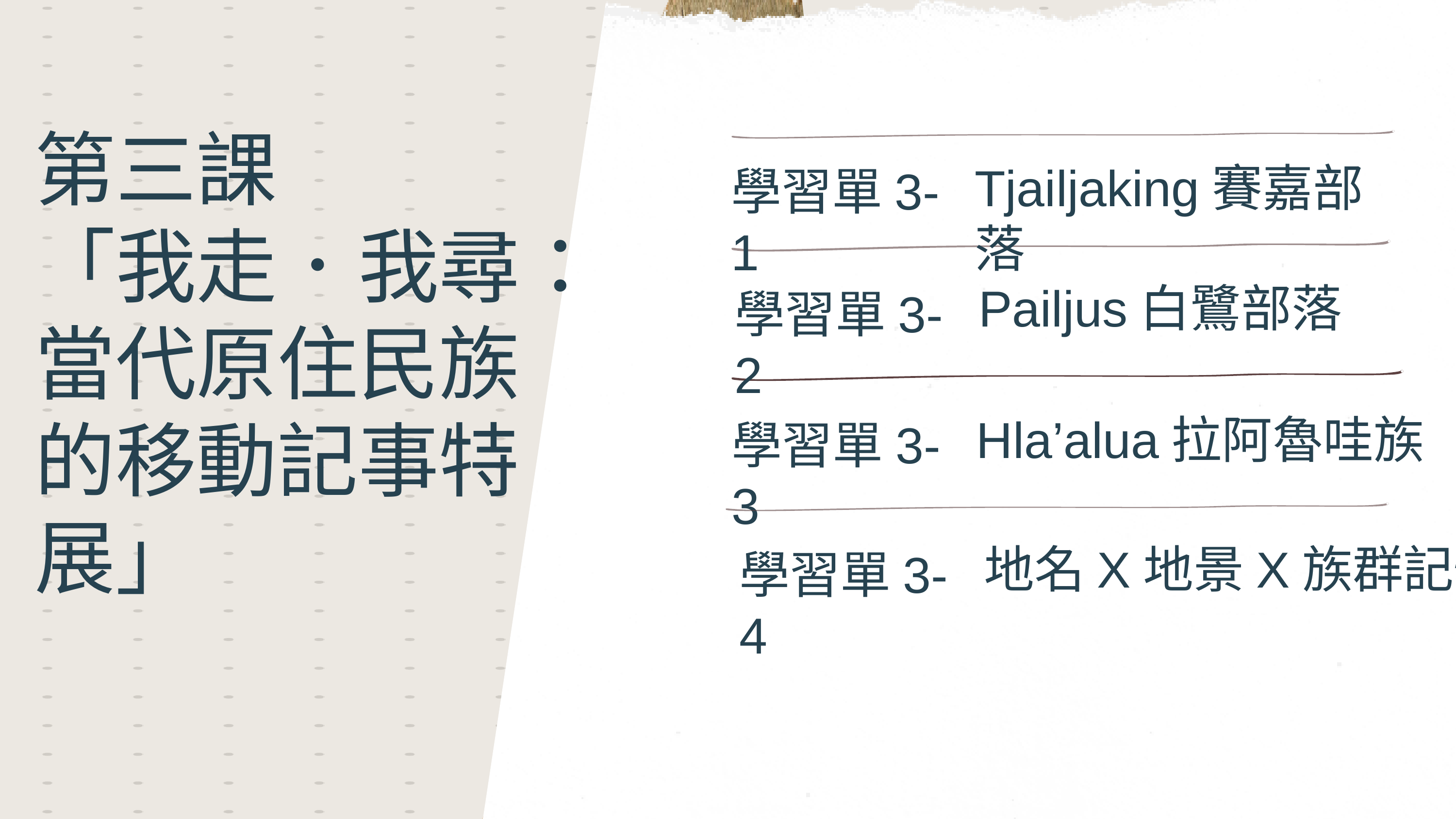

第三課
「我走．我尋：當代原住民族的移動記事特展」
Tjailjaking賽嘉部落
學習單3-1

Pailjus白鷺部落
學習單3-2

Hla’alua拉阿魯哇族
學習單3-3

地名X地景X族群記憶
學習單3-4